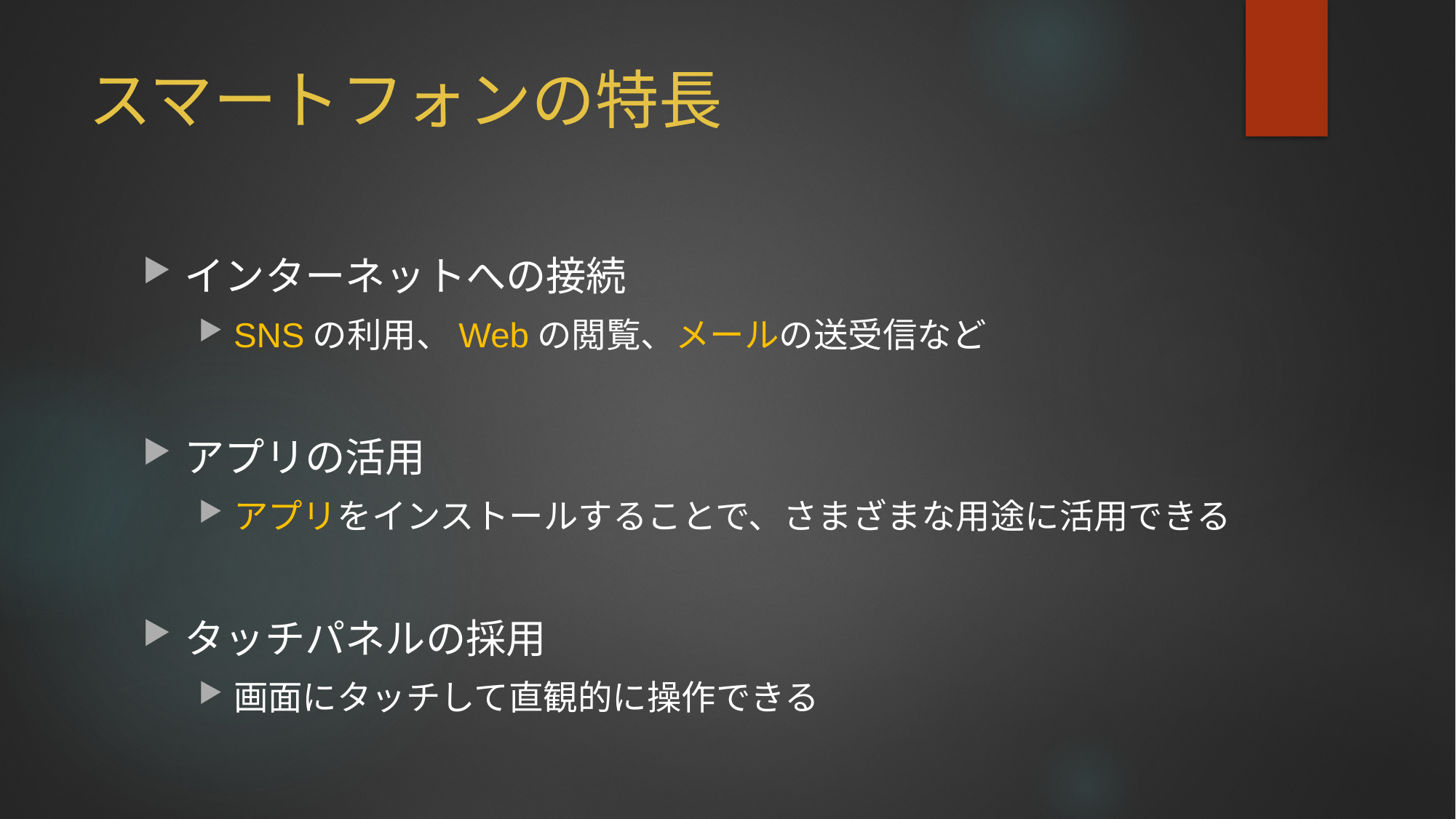

# スマートフォンの特長
インターネットへの接続
SNSの利用、Webの閲覧、メールの送受信など

アプリの活用
アプリをインストールすることで、さまざまな用途に活用できる

タッチパネルの採用
画面にタッチして直観的に操作できる